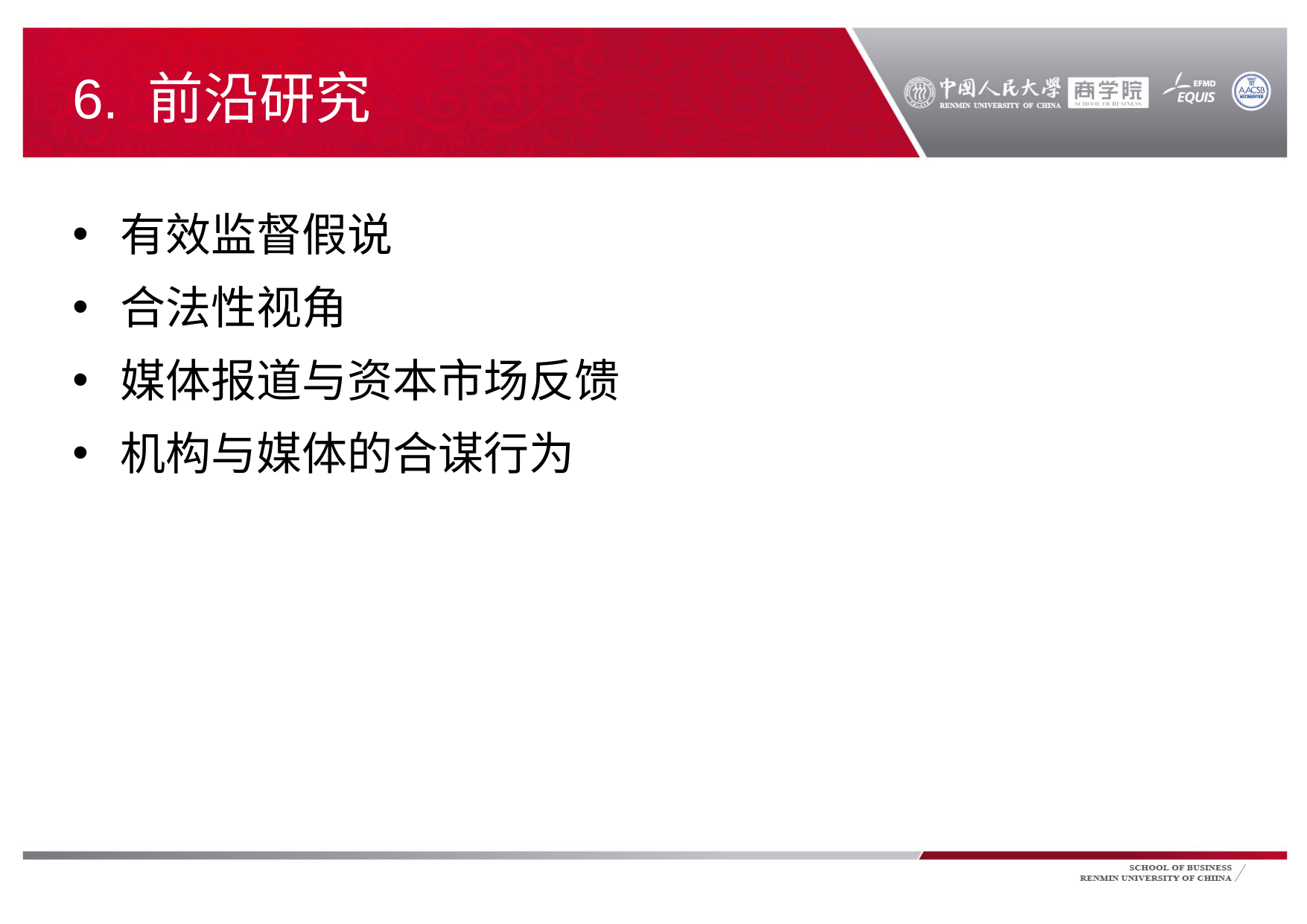

# 6. 前沿研究
有效监督假说
合法性视角
媒体报道与资本市场反馈
机构与媒体的合谋行为